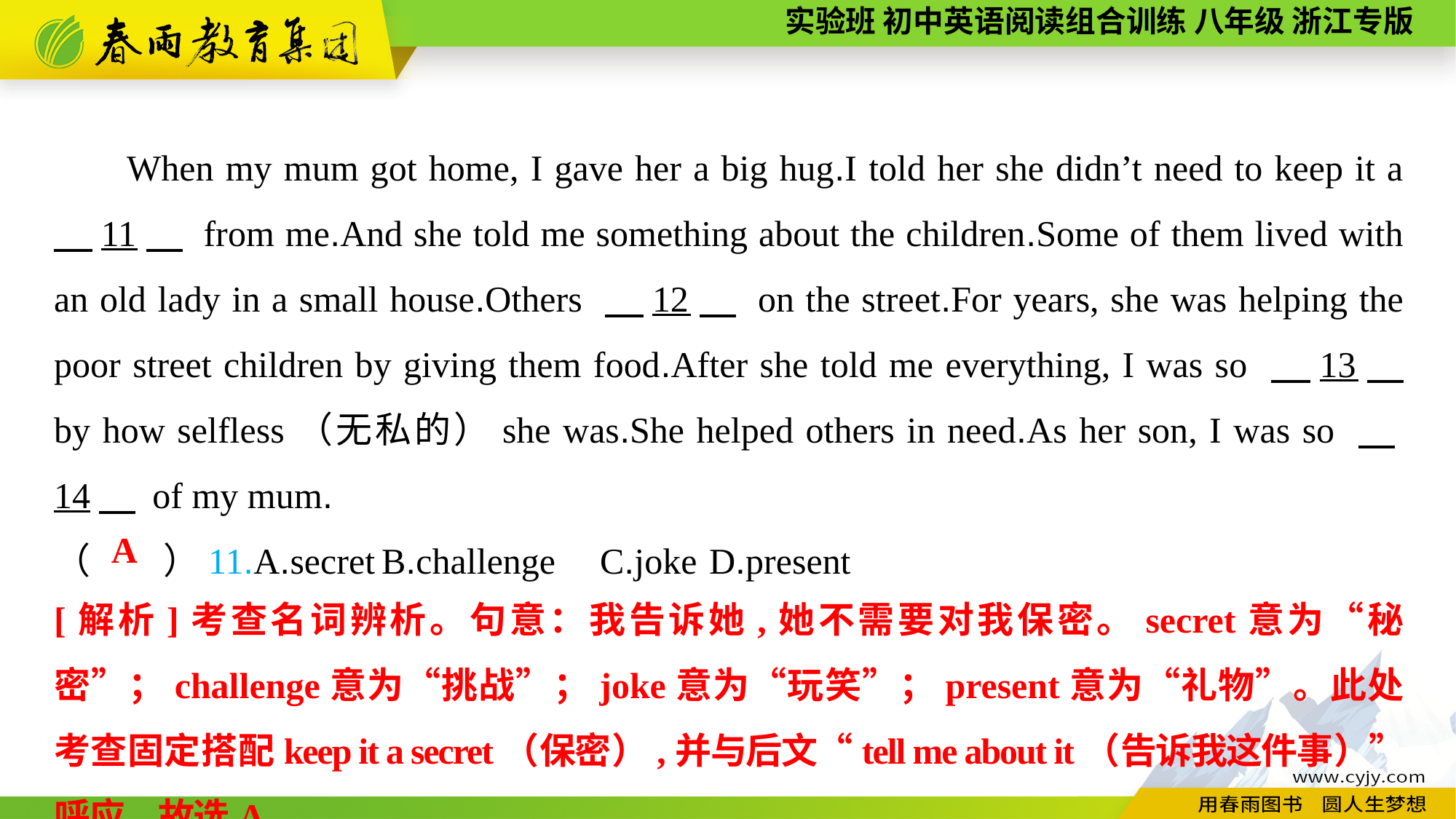

When my mum got home, I gave her a big hug.I told her she didn’t need to keep it a 　11　 from me.And she told me something about the children.Some of them lived with an old lady in a small house.Others 　12　 on the street.For years, she was helping the poor street children by giving them food.After she told me everything, I was so 　13　 by how selfless（无私的）she was.She helped others in need.As her son, I was so 　14　 of my mum.
（　　）11.A.secret	B.challenge	C.joke	D.present
A
[解析]考查名词辨析。句意：我告诉她,她不需要对我保密。secret意为“秘密”；challenge意为“挑战”；joke意为“玩笑”；present意为“礼物”。此处考查固定搭配keep it a secret（保密）,并与后文“tell me about it（告诉我这件事）” 呼应。故选A。